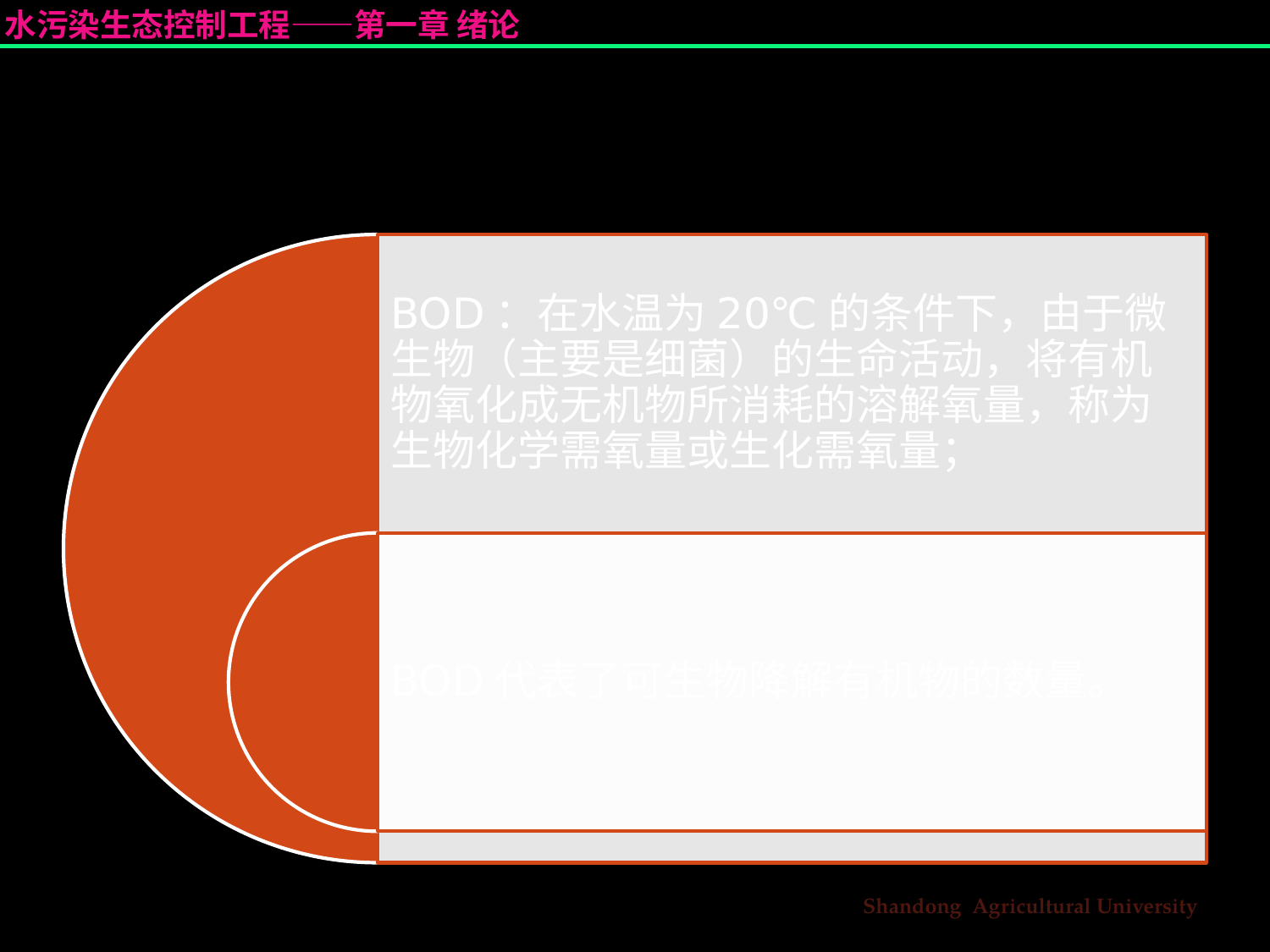

#
BOD：在水温为20℃的条件下，由于微生物（主要是细菌）的生命活动，将有机物氧化成无机物所消耗的溶解氧量，称为生物化学需氧量或生化需氧量；
BOD代表了可生物降解有机物的数量。